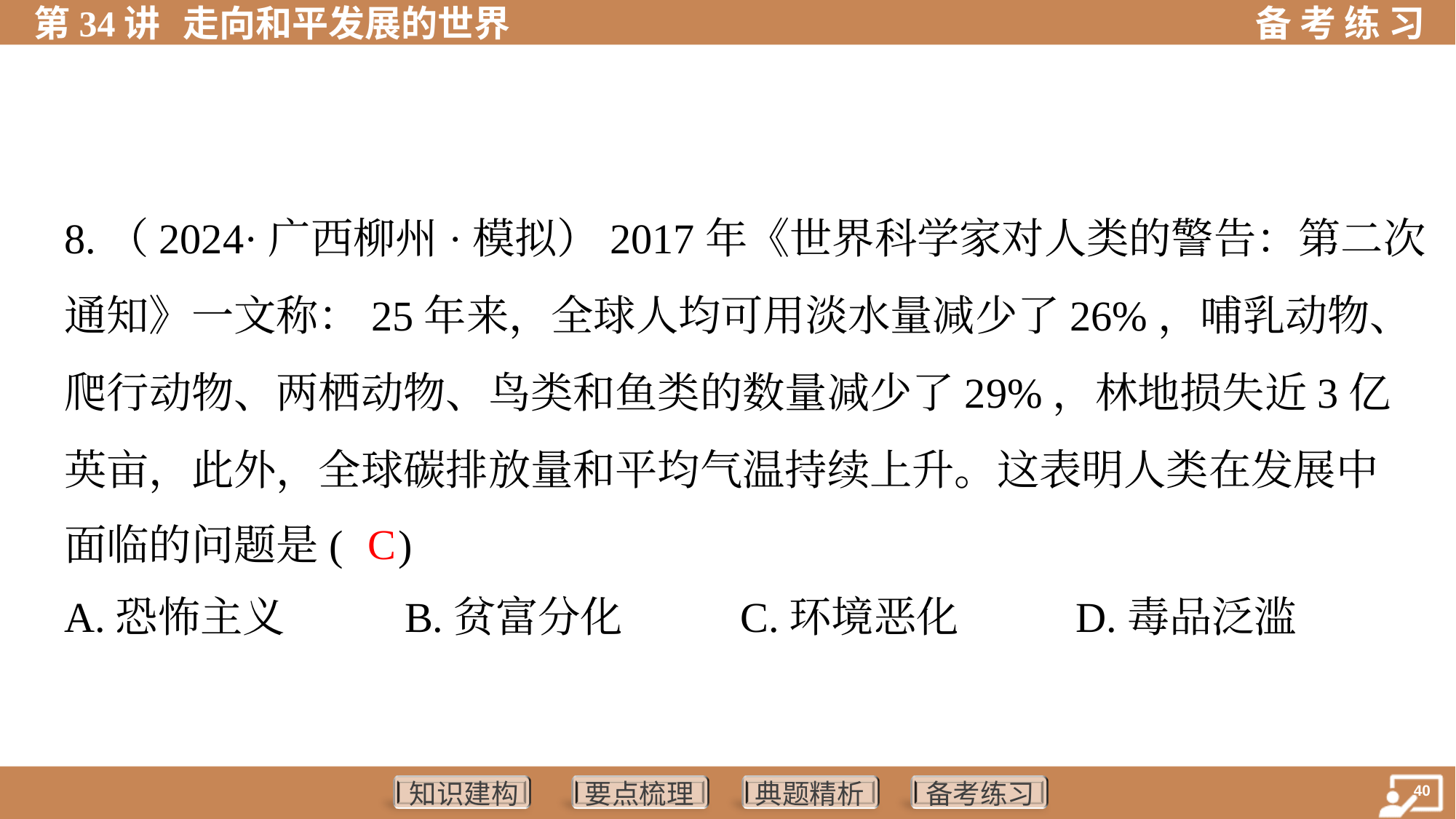

8.（2024·广西柳州·模拟）2017年《世界科学家对人类的警告：第二次
通知》一文称：25年来，全球人均可用淡水量减少了26%，哺乳动物、
爬行动物、两栖动物、鸟类和鱼类的数量减少了29%，林地损失近3亿
英亩，此外，全球碳排放量和平均气温持续上升。这表明人类在发展中
面临的问题是(     )
C
A.恐怖主义	B.贫富分化	C.环境恶化	D.毒品泛滥